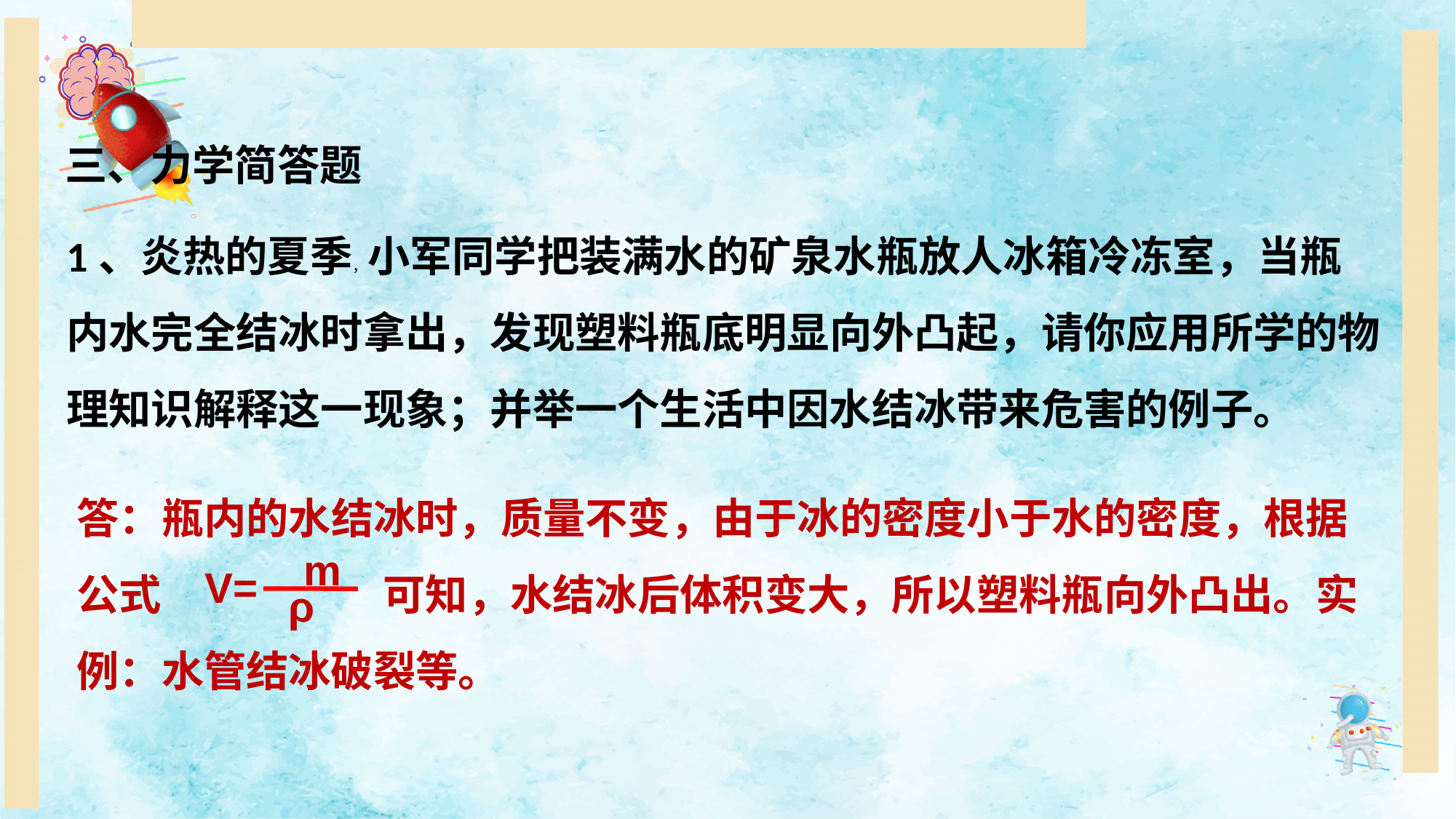

三、力学简答题
1、炎热的夏季，小军同学把装满水的矿泉水瓶放人冰箱冷冻室，当瓶内水完全结冰时拿出，发现塑料瓶底明显向外凸起，请你应用所学的物理知识解释这一现象；并举一个生活中因水结冰带来危害的例子。

答：瓶内的水结冰时，质量不变，由于冰的密度小于水的密度，根据公式                       可知，水结冰后体积变大，所以塑料瓶向外凸出。实例：水管结冰破裂等。
    m
V=
ρ